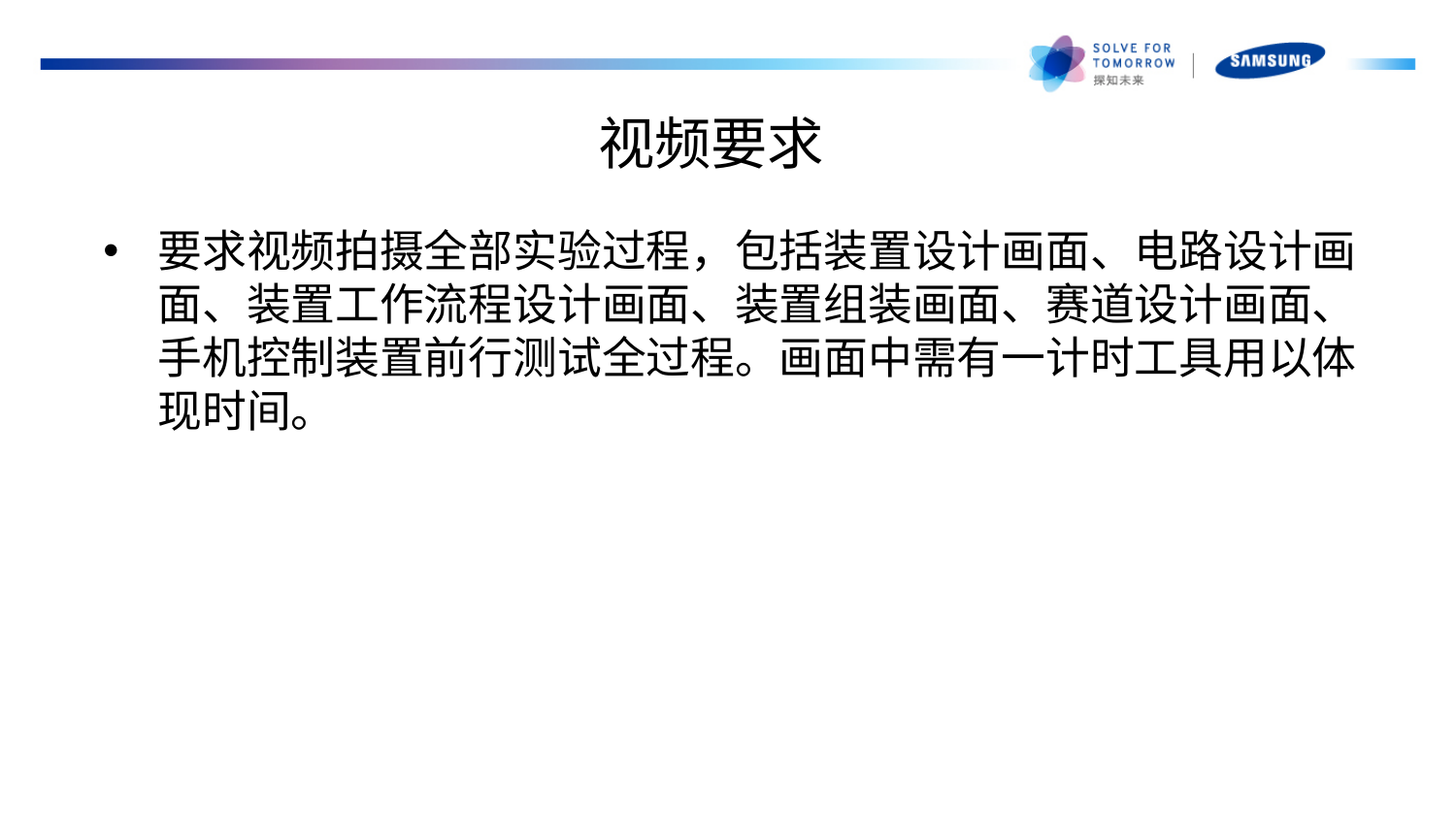

# 视频要求
要求视频拍摄全部实验过程，包括装置设计画面、电路设计画面、装置工作流程设计画面、装置组装画面、赛道设计画面、手机控制装置前行测试全过程。画面中需有一计时工具用以体现时间。